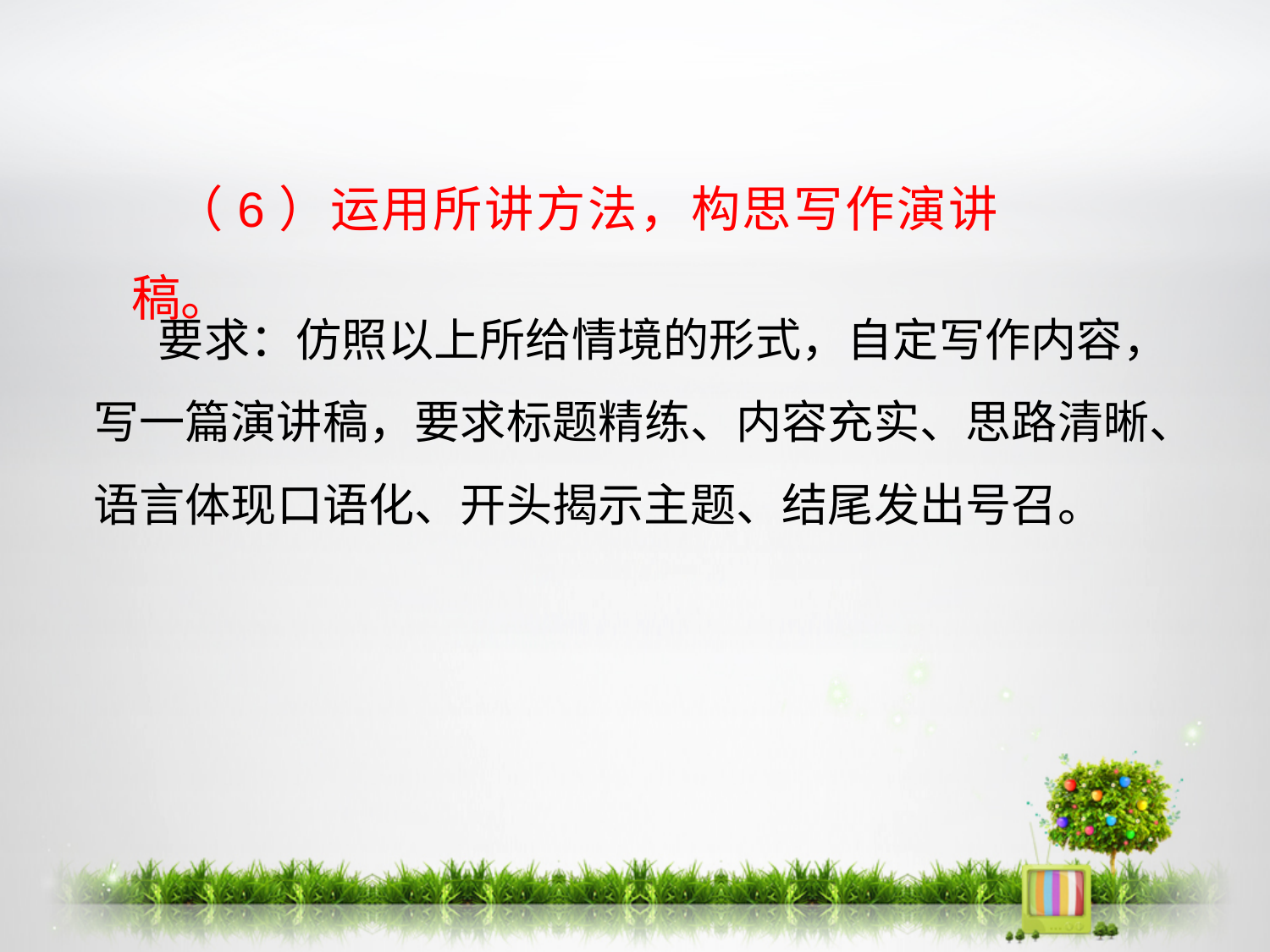

（6）运用所讲方法，构思写作演讲稿。
要求：仿照以上所给情境的形式，自定写作内容，写一篇演讲稿，要求标题精练、内容充实、思路清晰、语言体现口语化、开头揭示主题、结尾发出号召。